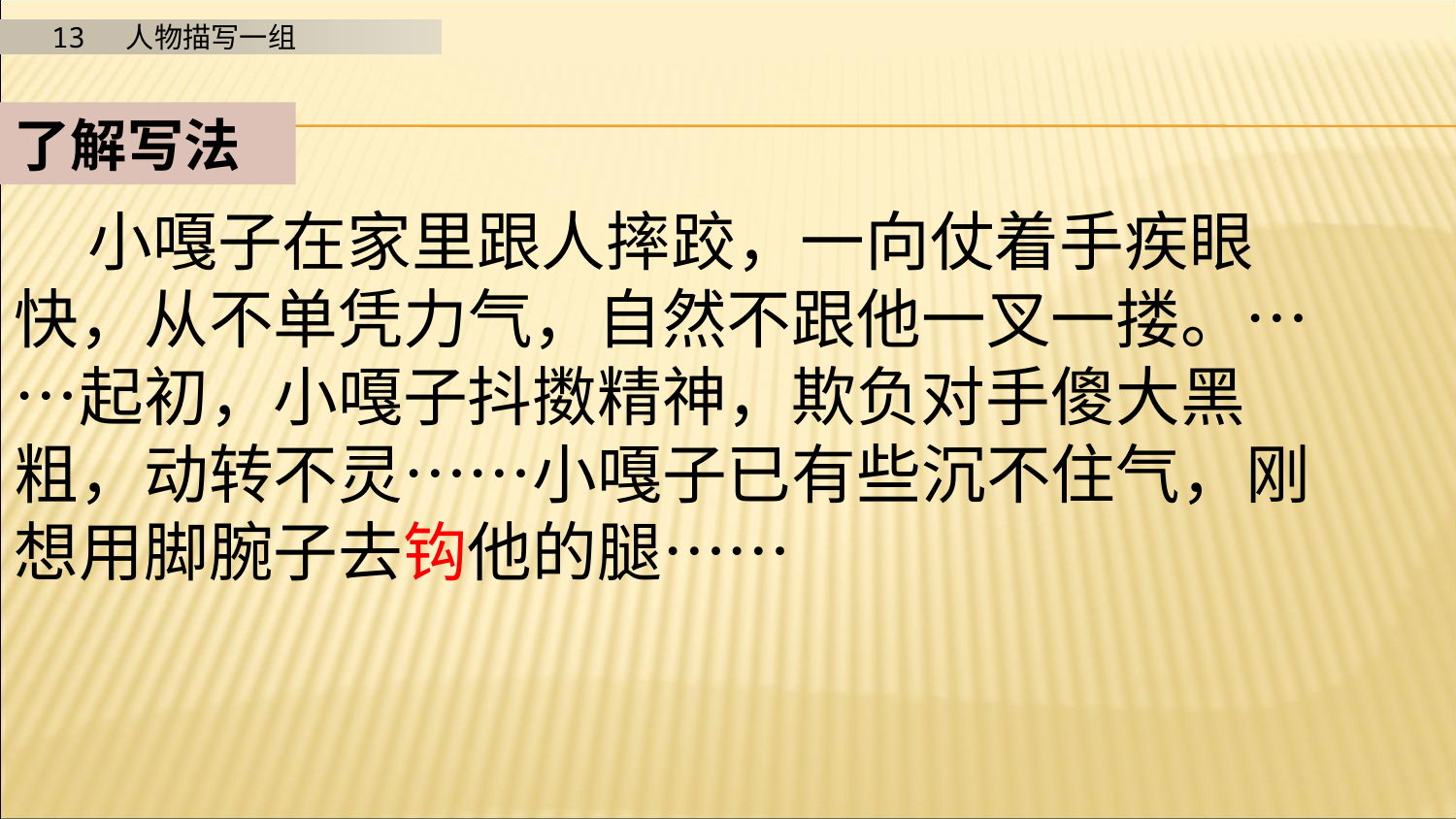

了解写法
    小嘎子在家里跟人摔跤，一向仗着手疾眼快，从不单凭力气，自然不跟他一叉一搂。……起初，小嘎子抖擞精神，欺负对手傻大黑粗，动转不灵……小嘎子已有些沉不住气，刚想用脚腕子去钩他的腿……